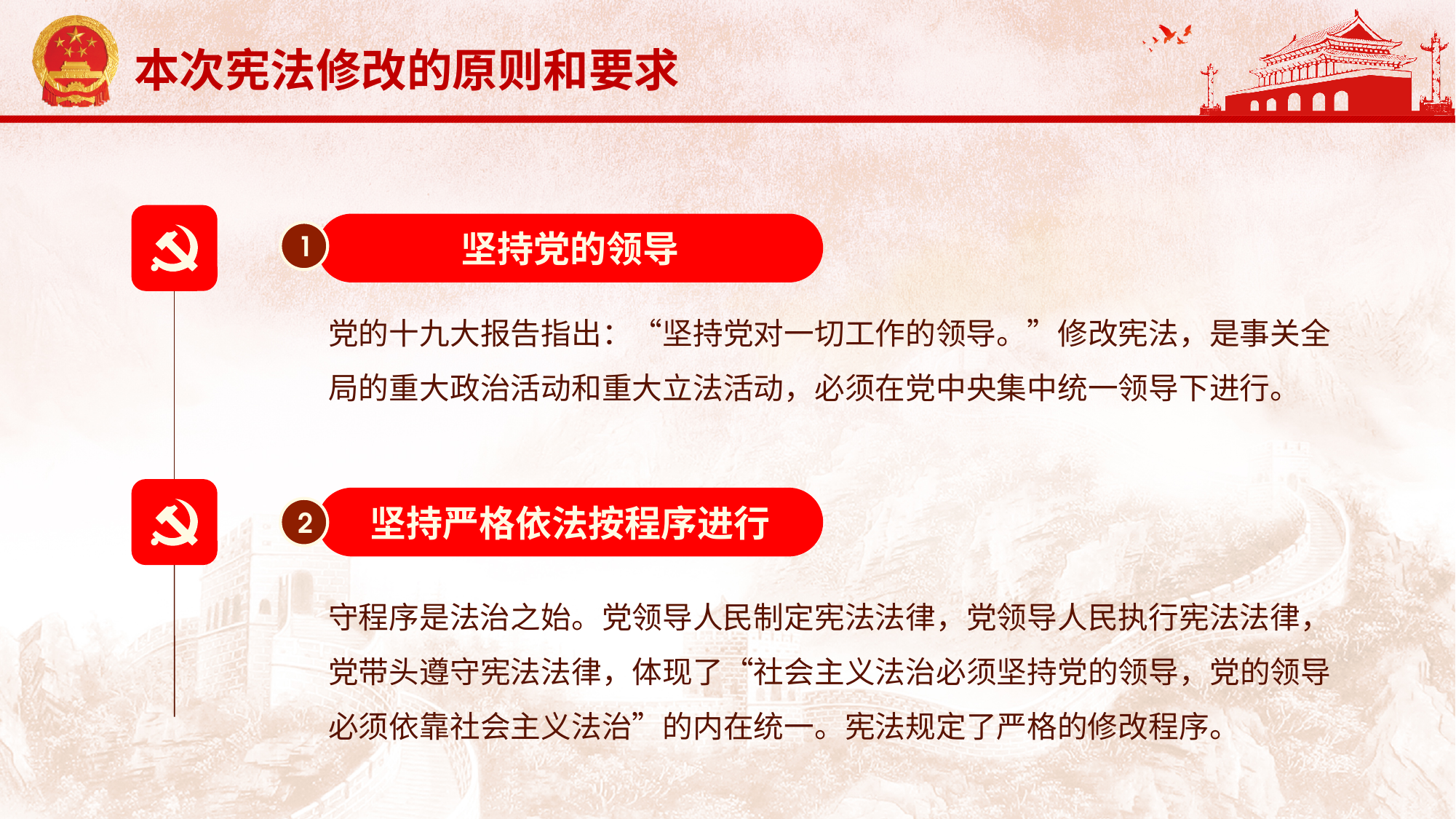

延迟符

坚持党的领导
1
党的十九大报告指出：“坚持党对一切工作的领导。”修改宪法，是事关全局的重大政治活动和重大立法活动，必须在党中央集中统一领导下进行。

坚持严格依法按程序进行
2
守程序是法治之始。党领导人民制定宪法法律，党领导人民执行宪法法律，党带头遵守宪法法律，体现了“社会主义法治必须坚持党的领导，党的领导必须依靠社会主义法治”的内在统一。宪法规定了严格的修改程序。